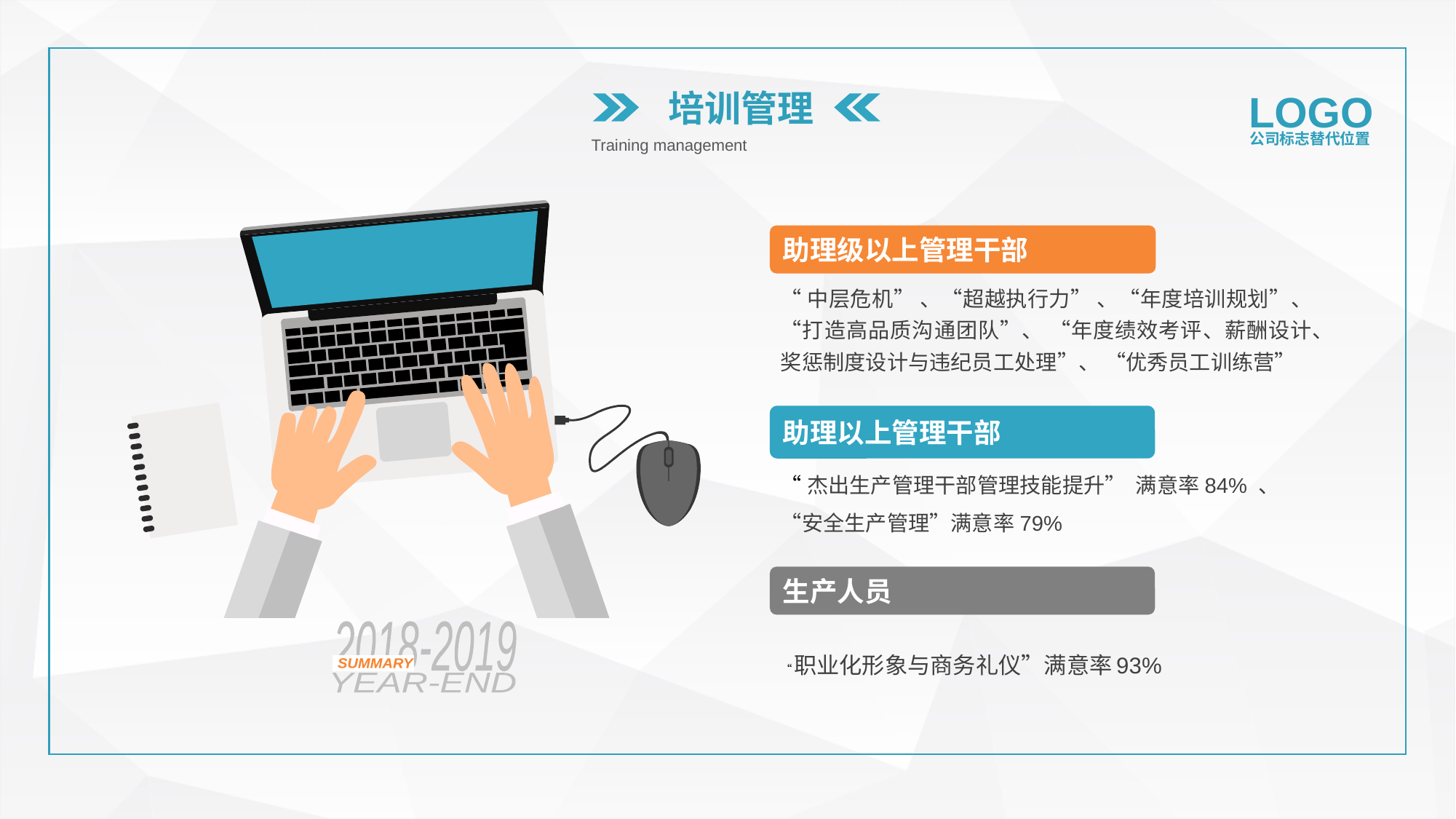

培训管理
LOGO
公司标志替代位置

Training management

2018-2019
YEAR-END

SUMMARY
助理级以上管理干部
“中层危机” 、“超越执行力” 、“年度培训规划”、 “打造高品质沟通团队”、 “年度绩效考评、薪酬设计、奖惩制度设计与违纪员工处理”、 “优秀员工训练营”
助理以上管理干部
“杰出生产管理干部管理技能提升”  满意率84% 、“安全生产管理”满意率79%
生产人员
“职业化形象与商务礼仪”满意率93%